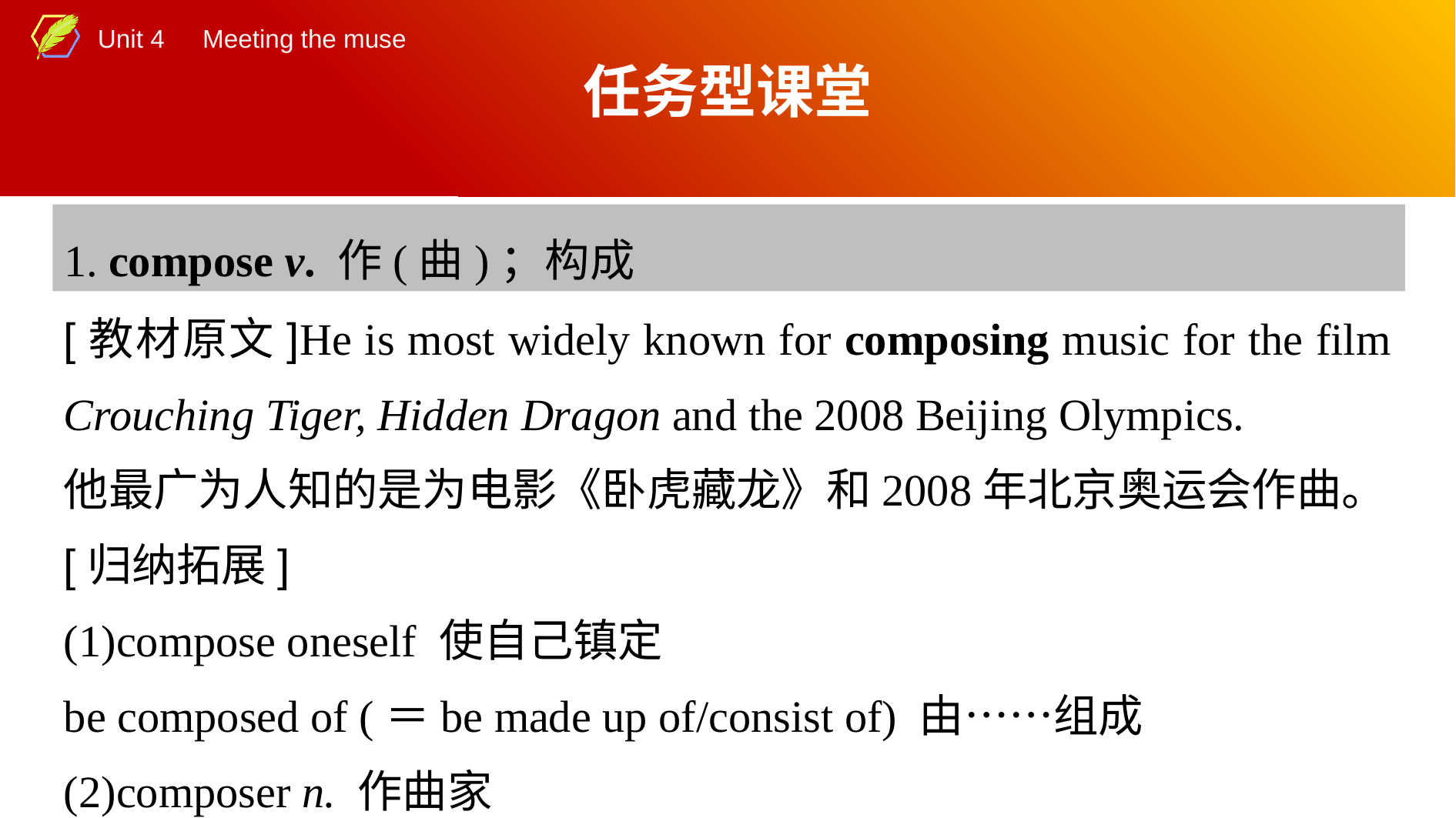

任务型课堂
1. compose v. 作(曲)；构成
[教材原文]He is most widely known for composing music for the film Crouching Tiger, Hidden Dragon and the 2008 Beijing Olympics.
他最广为人知的是为电影《卧虎藏龙》和2008年北京奥运会作曲。
[归纳拓展]
(1)compose oneself 使自己镇定
be composed of (＝be made up of/consist of) 由……组成
(2)composer n. 作曲家